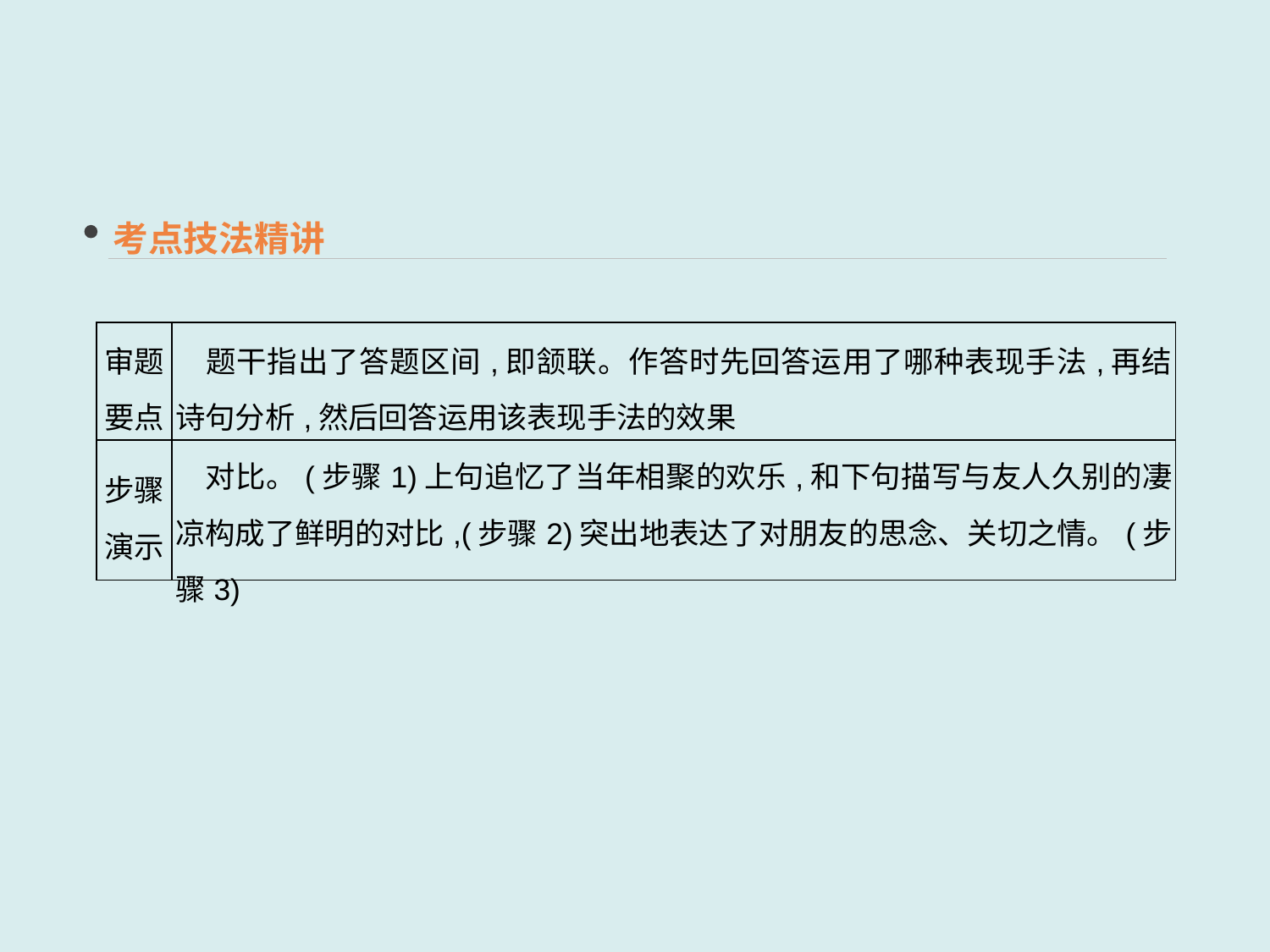

考点技法精讲

| 审题 要点 | 题干指出了答题区间,即颔联。作答时先回答运用了哪种表现手法,再结诗句分析,然后回答运用该表现手法的效果 |
| --- | --- |
| 步骤演示 | 对比。(步骤1)上句追忆了当年相聚的欢乐,和下句描写与友人久别的凄凉构成了鲜明的对比,(步骤2)突出地表达了对朋友的思念、关切之情。(步骤3) |